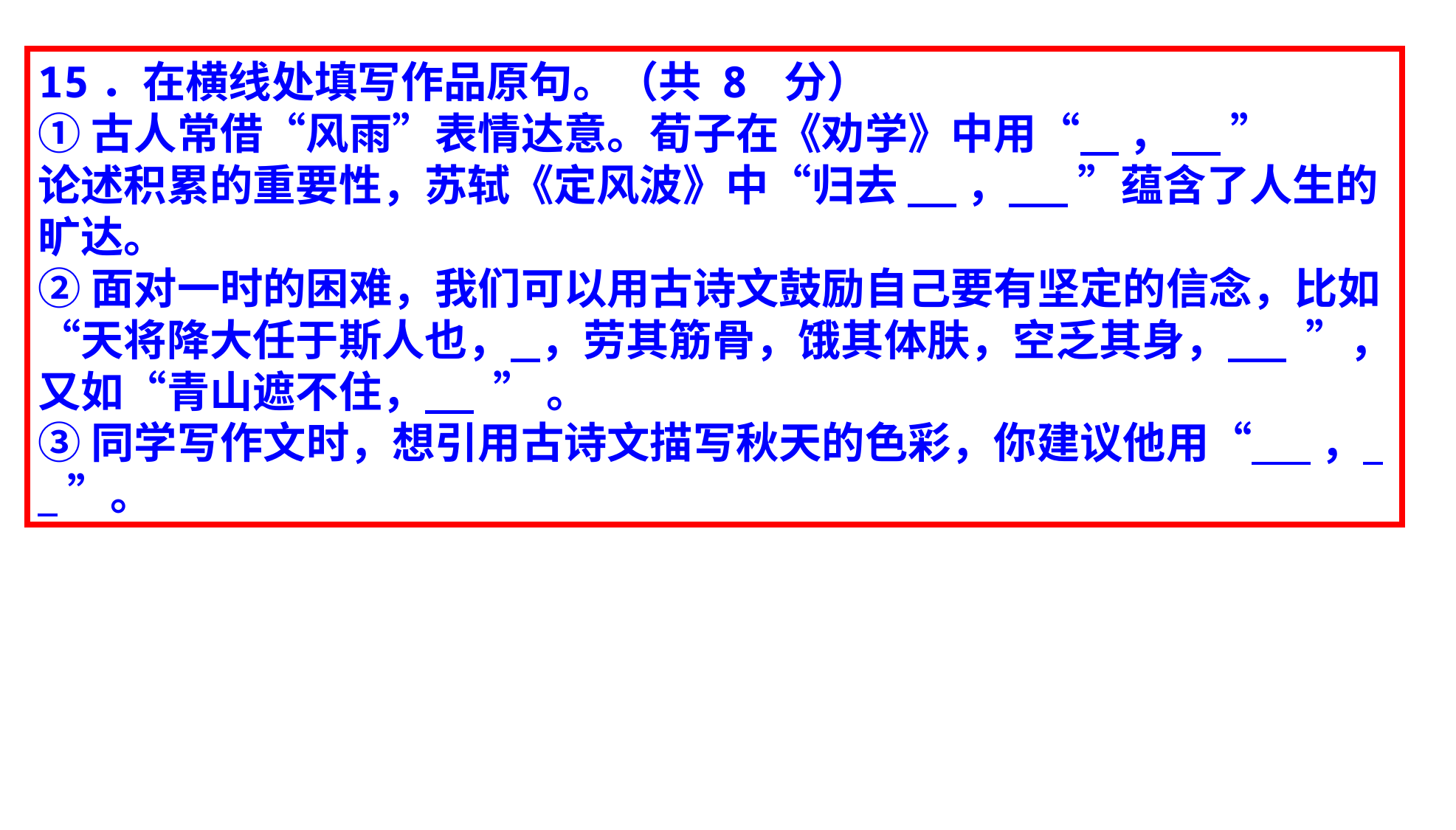

15．在横线处填写作品原句。（共 8 分）
①古人常借“风雨”表情达意。荀子在《劝学》中用“     ，      ”
论述积累的重要性，苏轼《定风波》中“归去       ，       ”蕴含了人生的旷达。
②面对一时的困难，我们可以用古诗文鼓励自己要有坚定的信念，比如“天将降大任于斯人也，   ，劳其筋骨，饿其体肤，空乏其身，        ”，又如“青山遮不住，       ” 。
③同学写作文时，想引用古诗文描写秋天的色彩，你建议他用“       ，      ”。